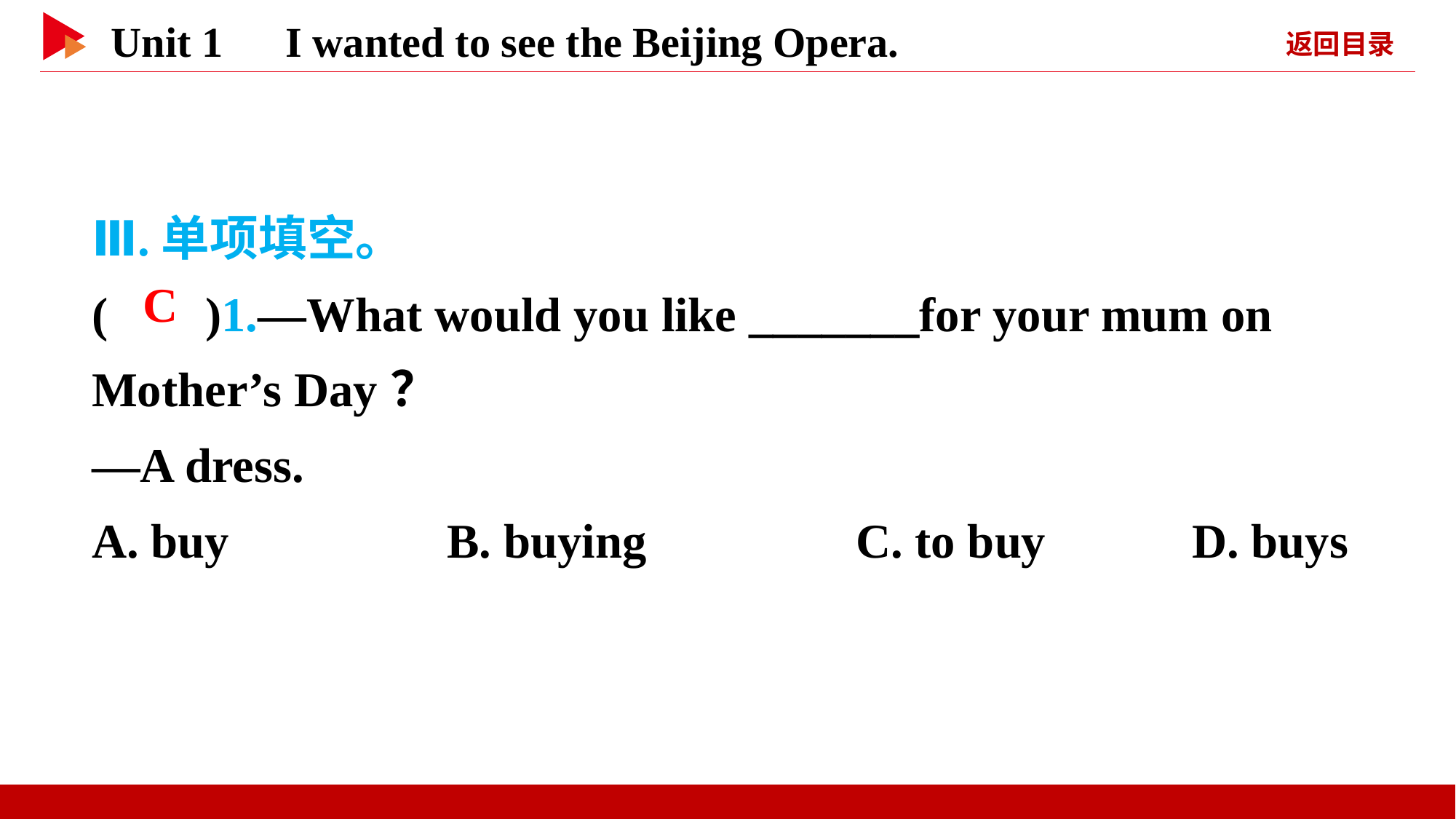

Ⅲ.单项填空。
(        )1.—What would you like _______for your mum on Mother’s Day？
—A dress.
A. buy　　　　B. buying		C. to buy            D. buys
   C